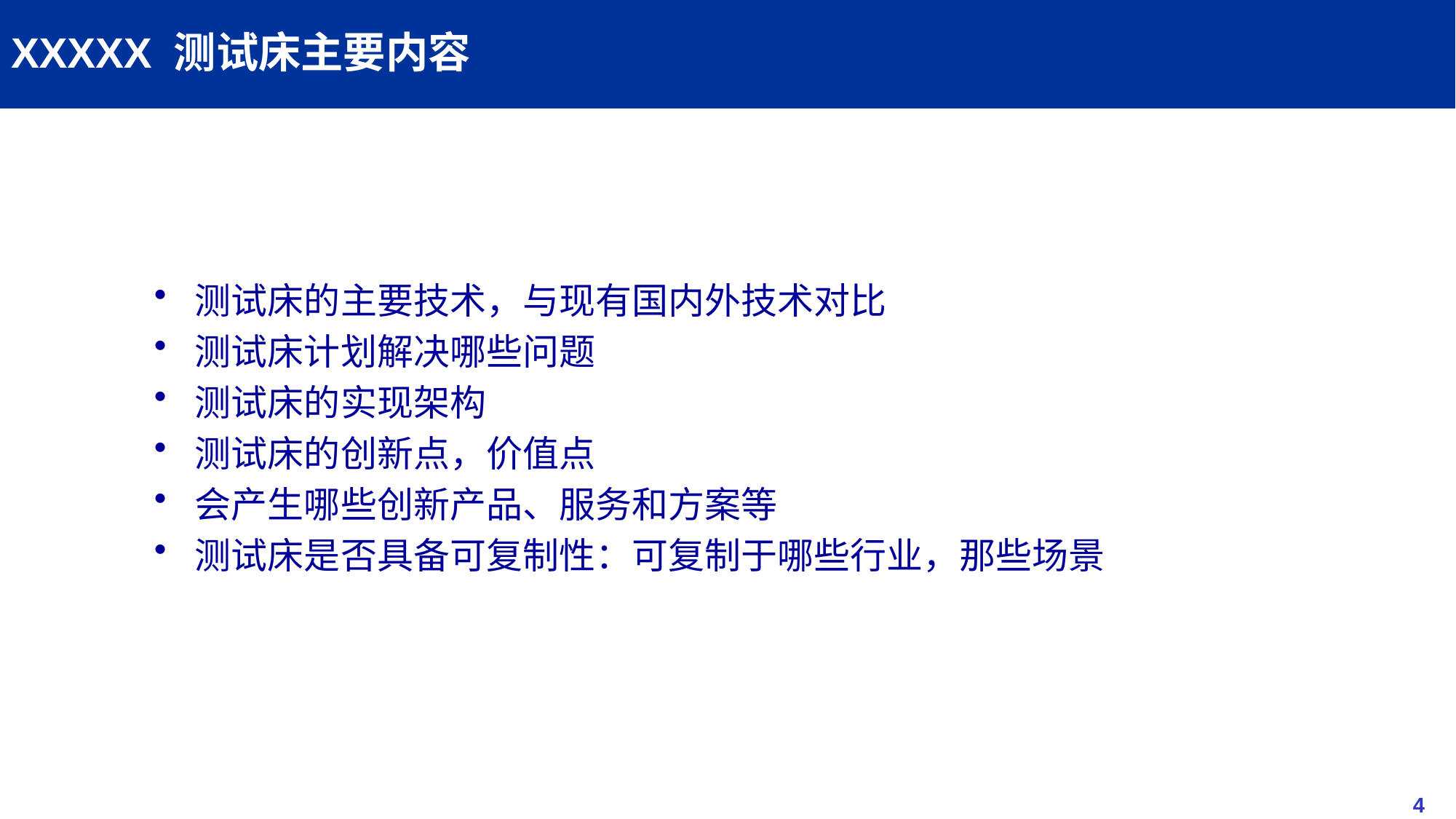

# XXXXX 测试床主要内容
测试床的主要技术，与现有国内外技术对比
测试床计划解决哪些问题
测试床的实现架构
测试床的创新点，价值点
会产生哪些创新产品、服务和方案等
测试床是否具备可复制性：可复制于哪些行业，那些场景